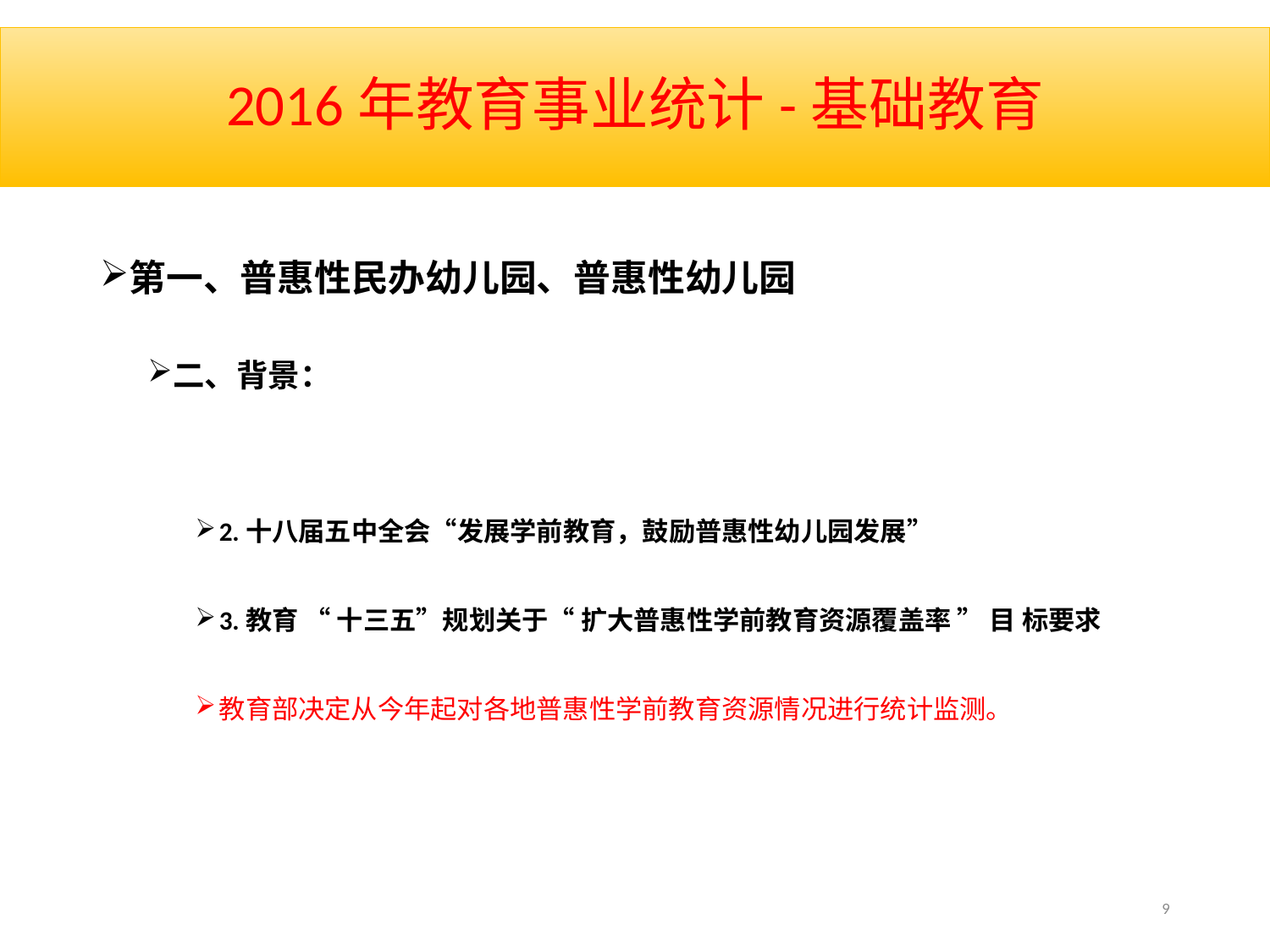

# 2016年教育事业统计-基础教育
第一、普惠性民办幼儿园、普惠性幼儿园

二、背景：

2.十八届五中全会“发展学前教育，鼓励普惠性幼儿园发展”

3.教育 “ 十三五”规划关于“ 扩大普惠性学前教育资源覆盖率 ” 目 标要求

教育部决定从今年起对各地普惠性学前教育资源情况进行统计监测。

9